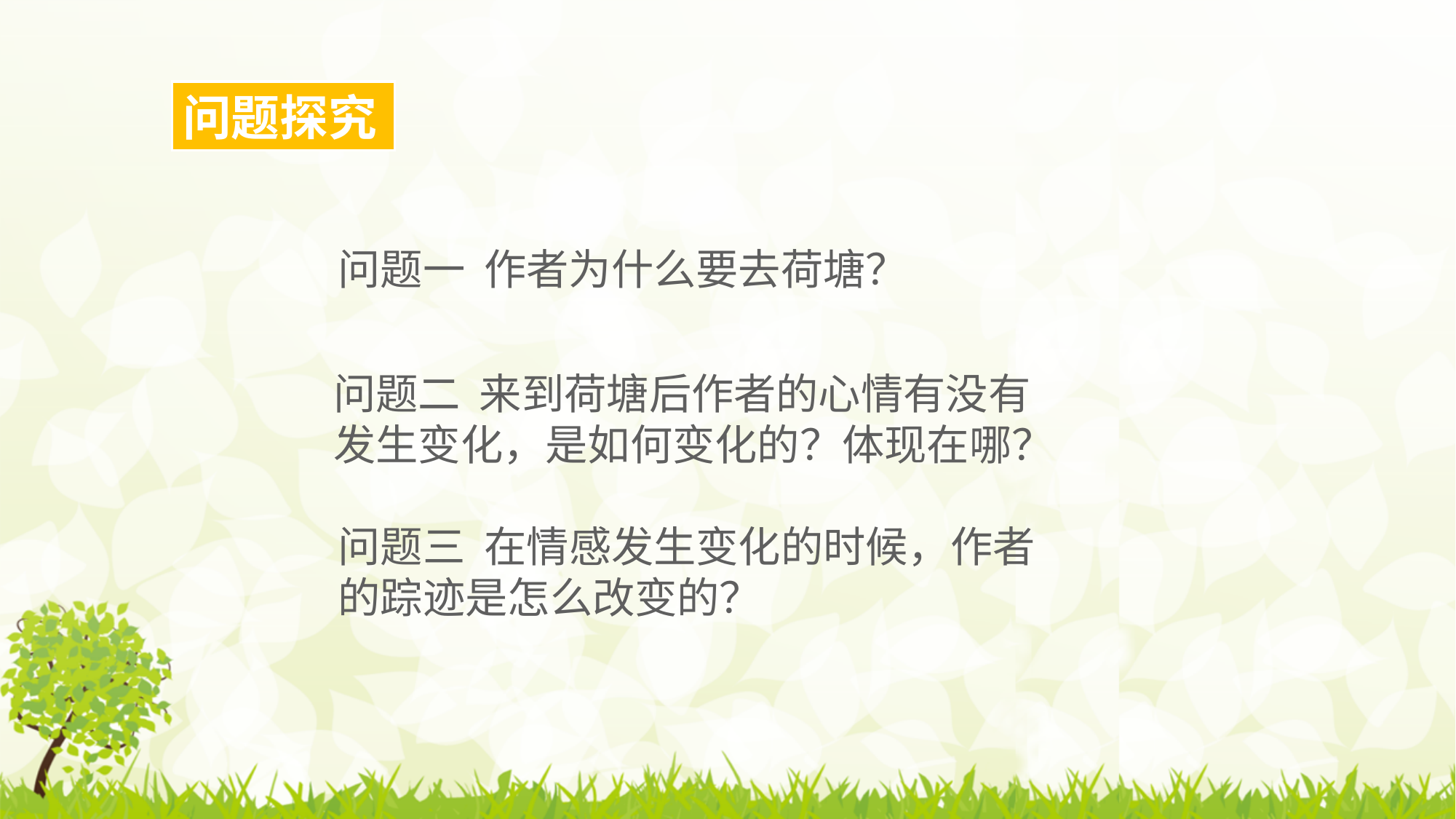

问题探究
问题一  作者为什么要去荷塘？
问题二  来到荷塘后作者的心情有没有发生变化，是如何变化的？体现在哪？
问题三  在情感发生变化的时候，作者的踪迹是怎么改变的？